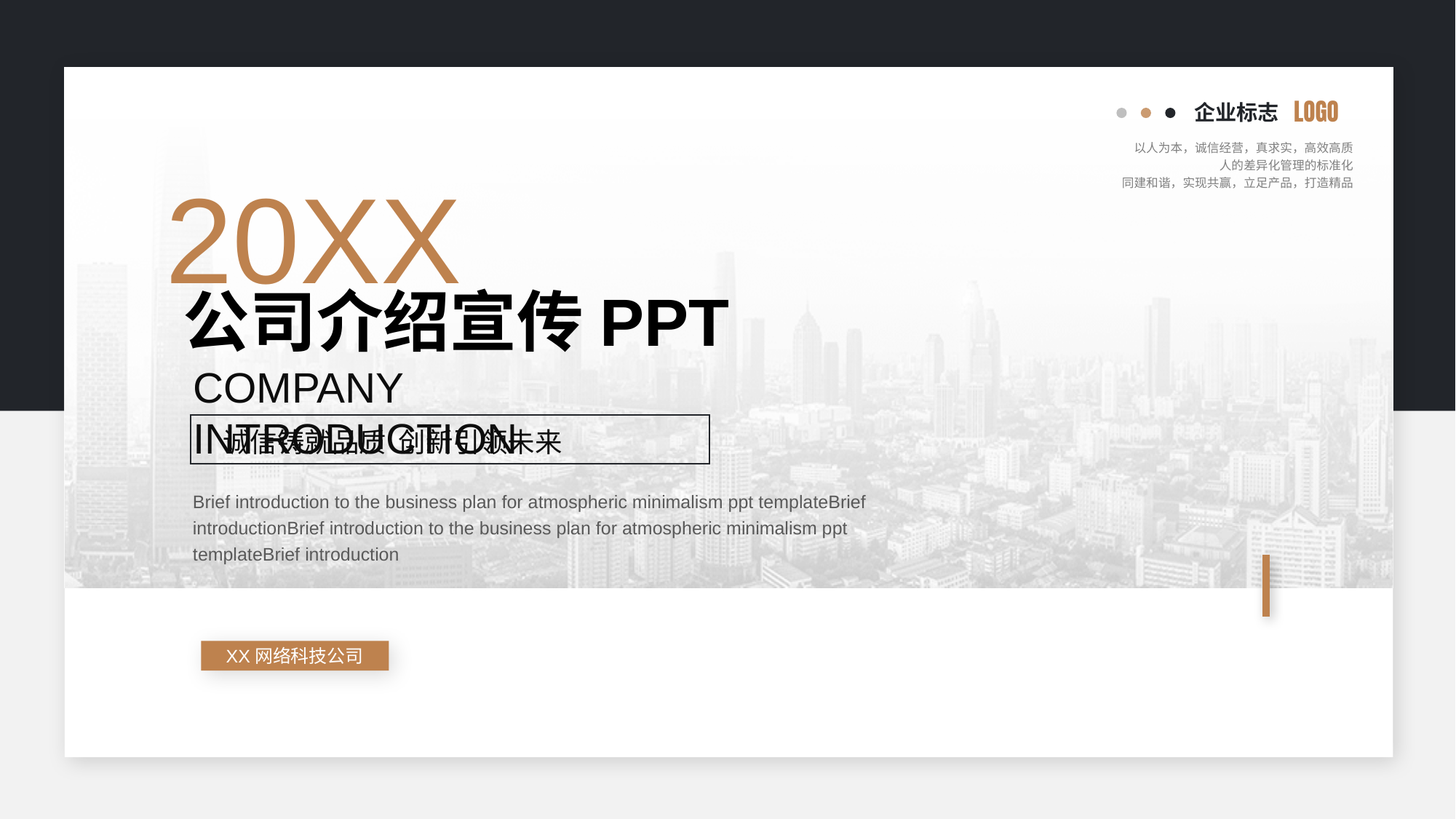

LOGO
企业标志

以人为本，诚信经营，真求实，高效高质
人的差异化管理的标准化
同建和谐，实现共赢，立足产品，打造精品
20XX
公司介绍宣传PPT
COMPANY INTRODUCTION

诚信铸就品质  创新引领未来
Brief introduction to the business plan for atmospheric minimalism ppt templateBrief introductionBrief introduction to the business plan for atmospheric minimalism ppt templateBrief introduction
XX网络科技公司